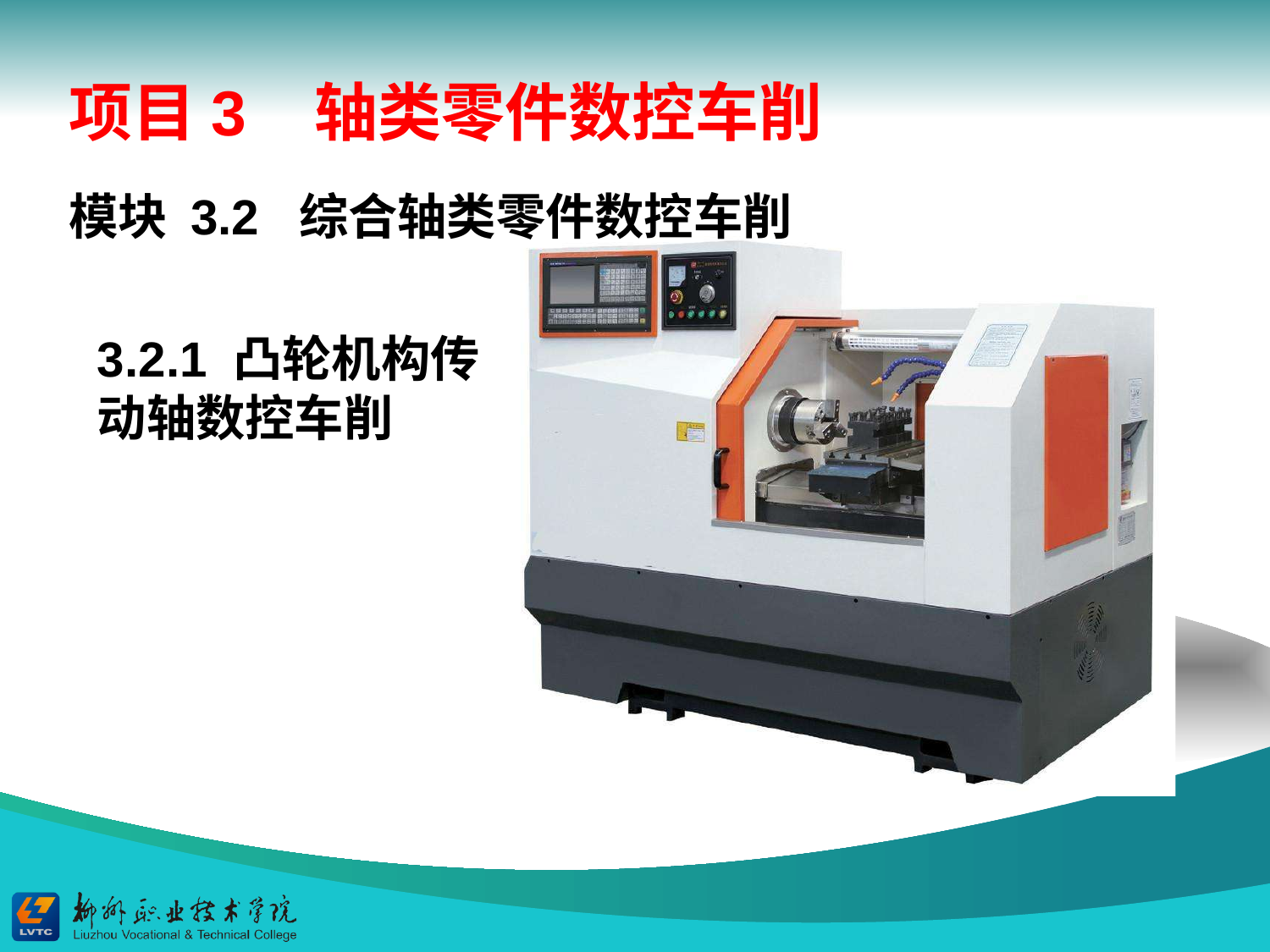

项目3   轴类零件数控车削
模块 3.2  综合轴类零件数控车削
3.2.1 凸轮机构传动轴数控车削